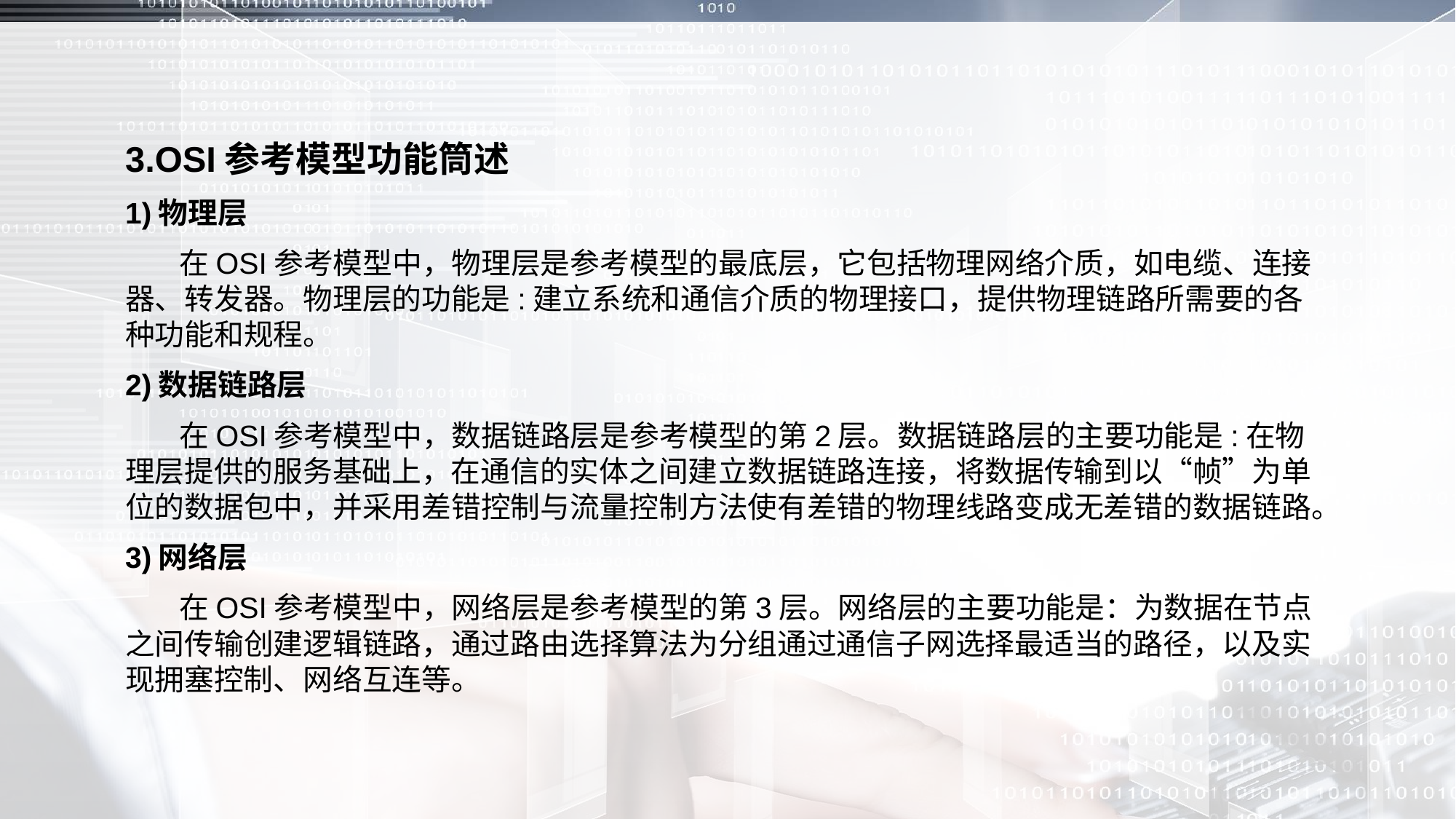

3.OSI参考模型功能筒述
1)物理层
       在OSI参考模型中，物理层是参考模型的最底层，它包括物理网络介质，如电缆、连接器、转发器。物理层的功能是:建立系统和通信介质的物理接口，提供物理链路所需要的各种功能和规程。
2)数据链路层
       在OSI参考模型中，数据链路层是参考模型的第2层。数据链路层的主要功能是:在物理层提供的服务基础上，在通信的实体之间建立数据链路连接，将数据传输到以“帧”为单位的数据包中，并采用差错控制与流量控制方法使有差错的物理线路变成无差错的数据链路。
3)网络层
       在OSI参考模型中，网络层是参考模型的第3层。网络层的主要功能是：为数据在节点之间传输创建逻辑链路，通过路由选择算法为分组通过通信子网选择最适当的路径，以及实现拥塞控制、网络互连等。